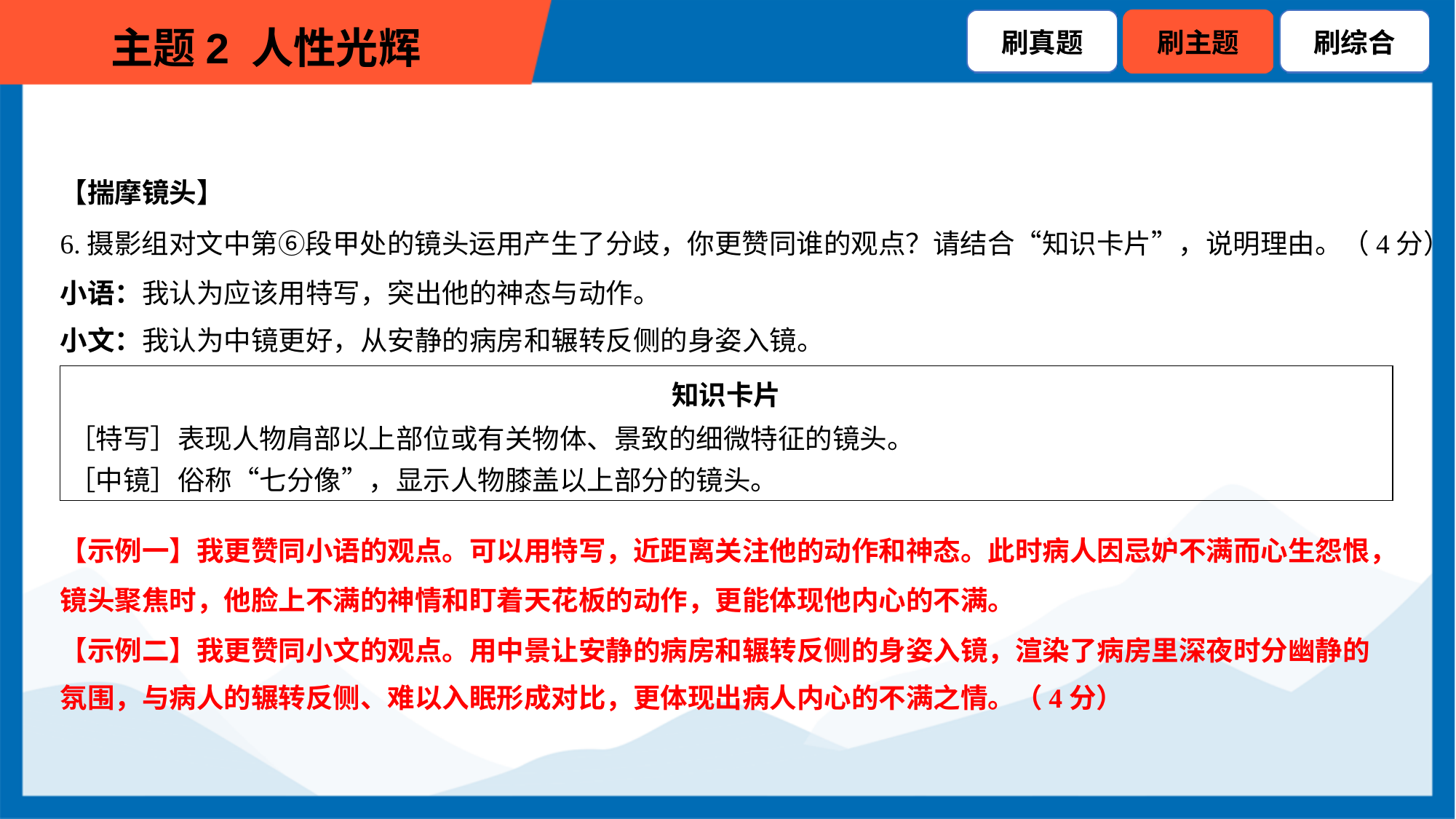

【揣摩镜头】
6.摄影组对文中第⑥段甲处的镜头运用产生了分歧，你更赞同谁的观点？请结合“知识卡片”，说明理由。（4分）
小语：我认为应该用特写，突出他的神态与动作。
小文：我认为中镜更好，从安静的病房和辗转反侧的身姿入镜。
| 知识卡片 ［特写］表现人物肩部以上部位或有关物体、景致的细微特征的镜头。 ［中镜］俗称“七分像”，显示人物膝盖以上部分的镜头。 |
| --- |
【示例一】我更赞同小语的观点。可以用特写，近距离关注他的动作和神态。此时病人因忌妒不满而心生怨恨，
镜头聚焦时，他脸上不满的神情和盯着天花板的动作，更能体现他内心的不满。
【示例二】我更赞同小文的观点。用中景让安静的病房和辗转反侧的身姿入镜，渲染了病房里深夜时分幽静的
氛围，与病人的辗转反侧、难以入眠形成对比，更体现出病人内心的不满之情。（4分）